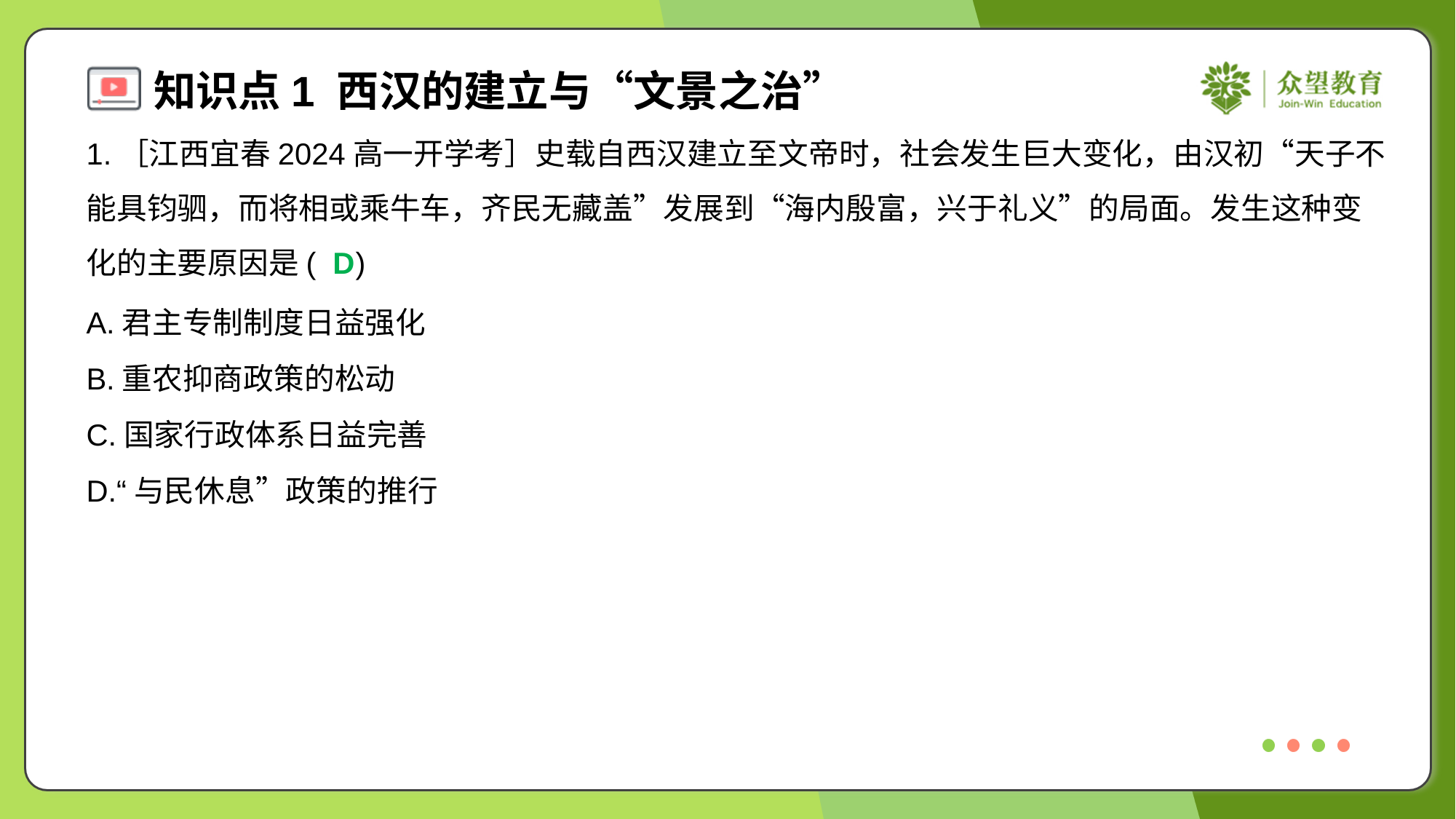

1.［江西宜春2024高一开学考］史载自西汉建立至文帝时，社会发生巨大变化，由汉初“天子不
能具钧驷，而将相或乘牛车，齐民无藏盖”发展到“海内殷富，兴于礼义”的局面。发生这种变
化的主要原因是(     )
D
A.君主专制制度日益强化
B.重农抑商政策的松动
C.国家行政体系日益完善
D.“与民休息”政策的推行